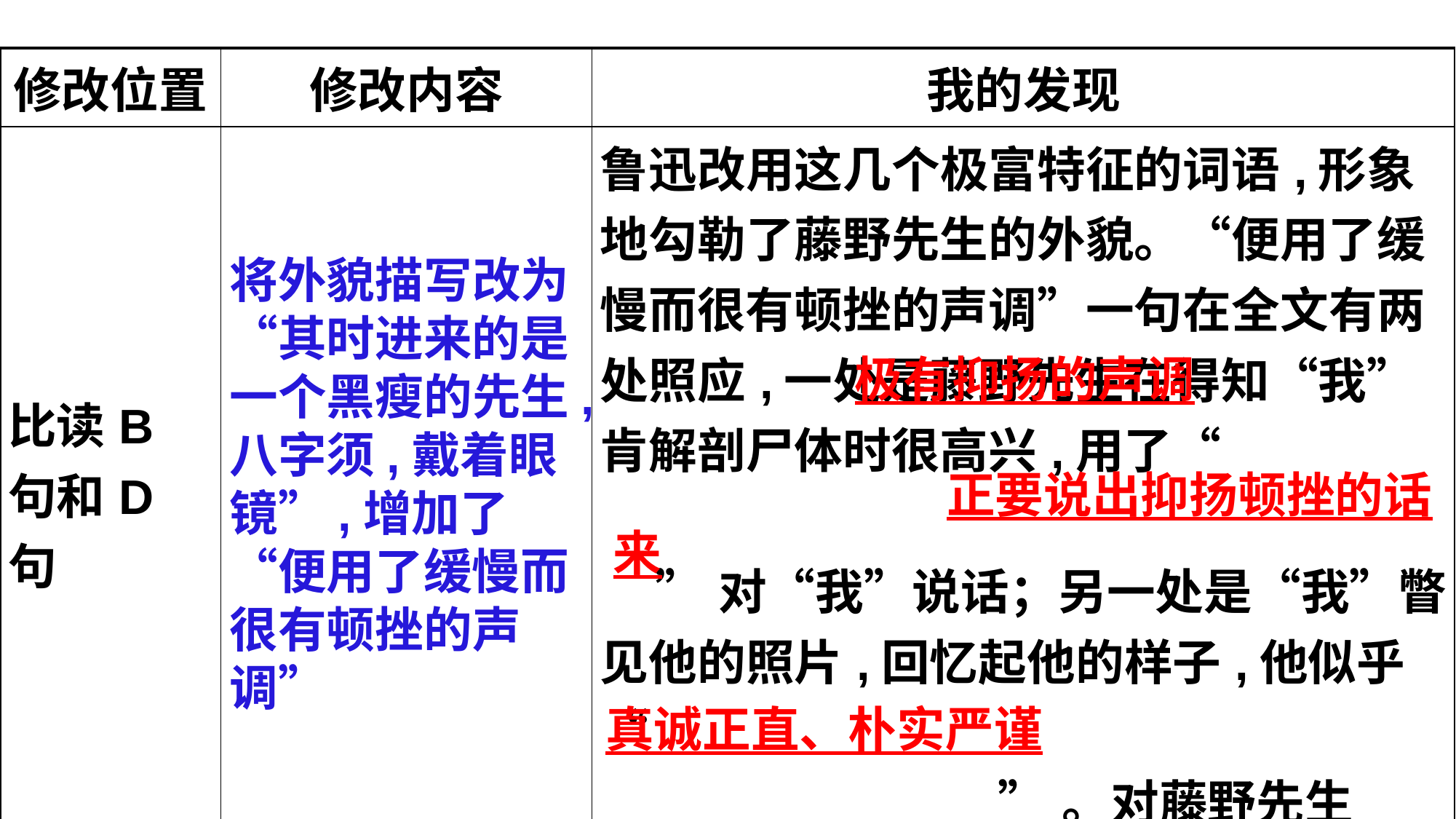

| 修改位置 | 修改内容 | 我的发现 |
| --- | --- | --- |
| 比读B句和D句 |  | 鲁迅改用这几个极富特征的词语,形象地勾勒了藤野先生的外貌。“便用了缓慢而很有顿挫的声调”一句在全文有两处照应,一处是藤野先生在得知“我”肯解剖尸体时很高兴,用了“ ”对“我”说话；另一处是“我”瞥见他的照片,回忆起他的样子,他似乎“ ”。对藤野先生 “抑扬顿挫”说话细节的反复描绘,勾勒出他鲜明的形象特征,这也与藤野先生 的性格相符 |
将外貌描写改为“其时进来的是 一个黑瘦的先生,八字须,戴着眼镜”,增加了“便用了缓慢而很有顿挫的声调”
                       极有抑扬的声调
                             正要说出抑扬顿挫的话来
真诚正直、朴实严谨